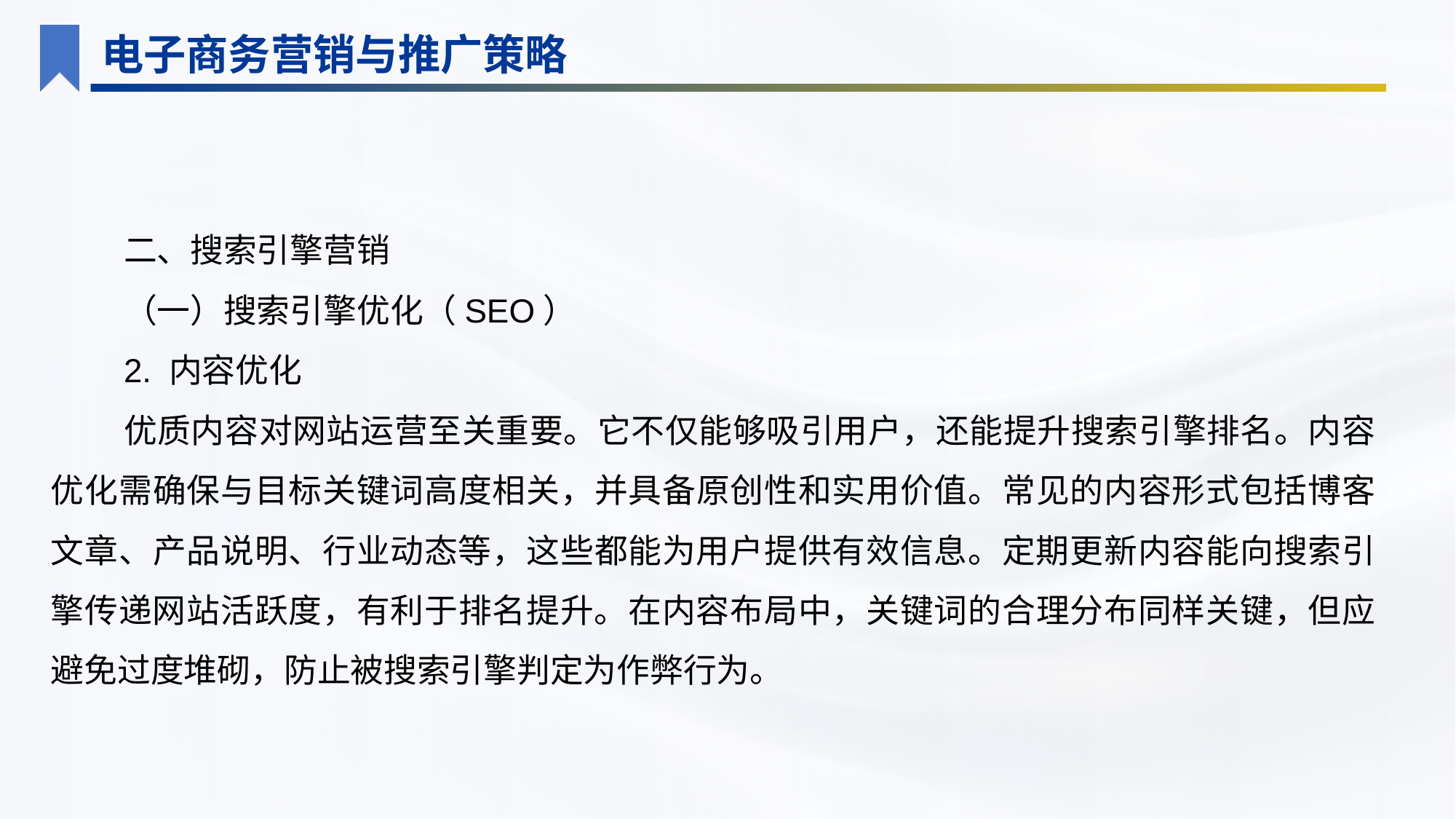

电子商务营销与推广策略
二、搜索引擎营销
（一）搜索引擎优化（SEO）
2. 内容优化
优质内容对网站运营至关重要。它不仅能够吸引用户，还能提升搜索引擎排名。内容优化需确保与目标关键词高度相关，并具备原创性和实用价值。常见的内容形式包括博客文章、产品说明、行业动态等，这些都能为用户提供有效信息。定期更新内容能向搜索引擎传递网站活跃度，有利于排名提升。在内容布局中，关键词的合理分布同样关键，但应避免过度堆砌，防止被搜索引擎判定为作弊行为。